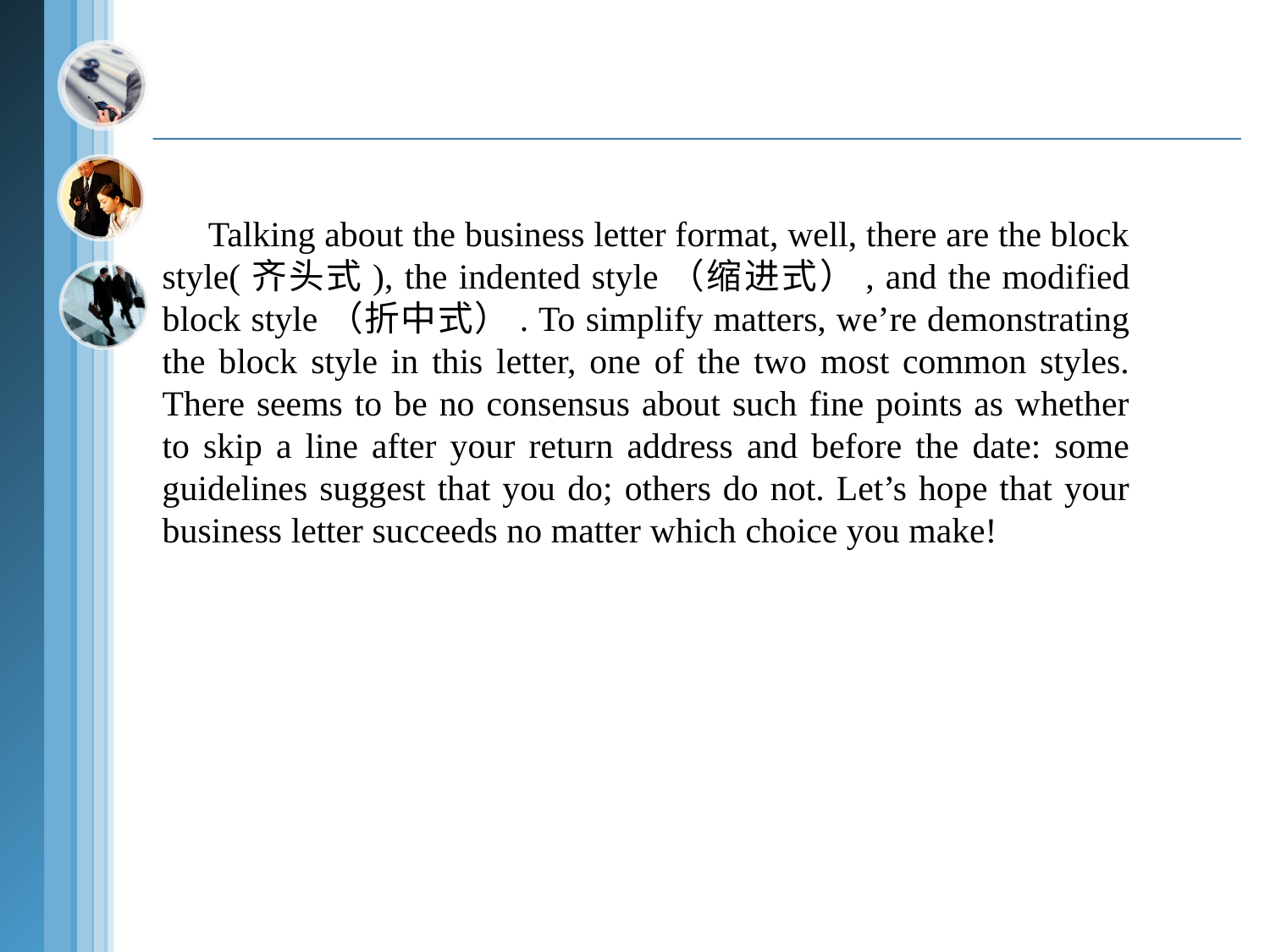

Talking about the business letter format, well, there are the block style(齐头式), the indented style（缩进式）, and the modified block style（折中式）. To simplify matters, we’re demonstrating the block style in this letter, one of the two most common styles. There seems to be no consensus about such fine points as whether to skip a line after your return address and before the date: some guidelines suggest that you do; others do not. Let’s hope that your business letter succeeds no matter which choice you make!